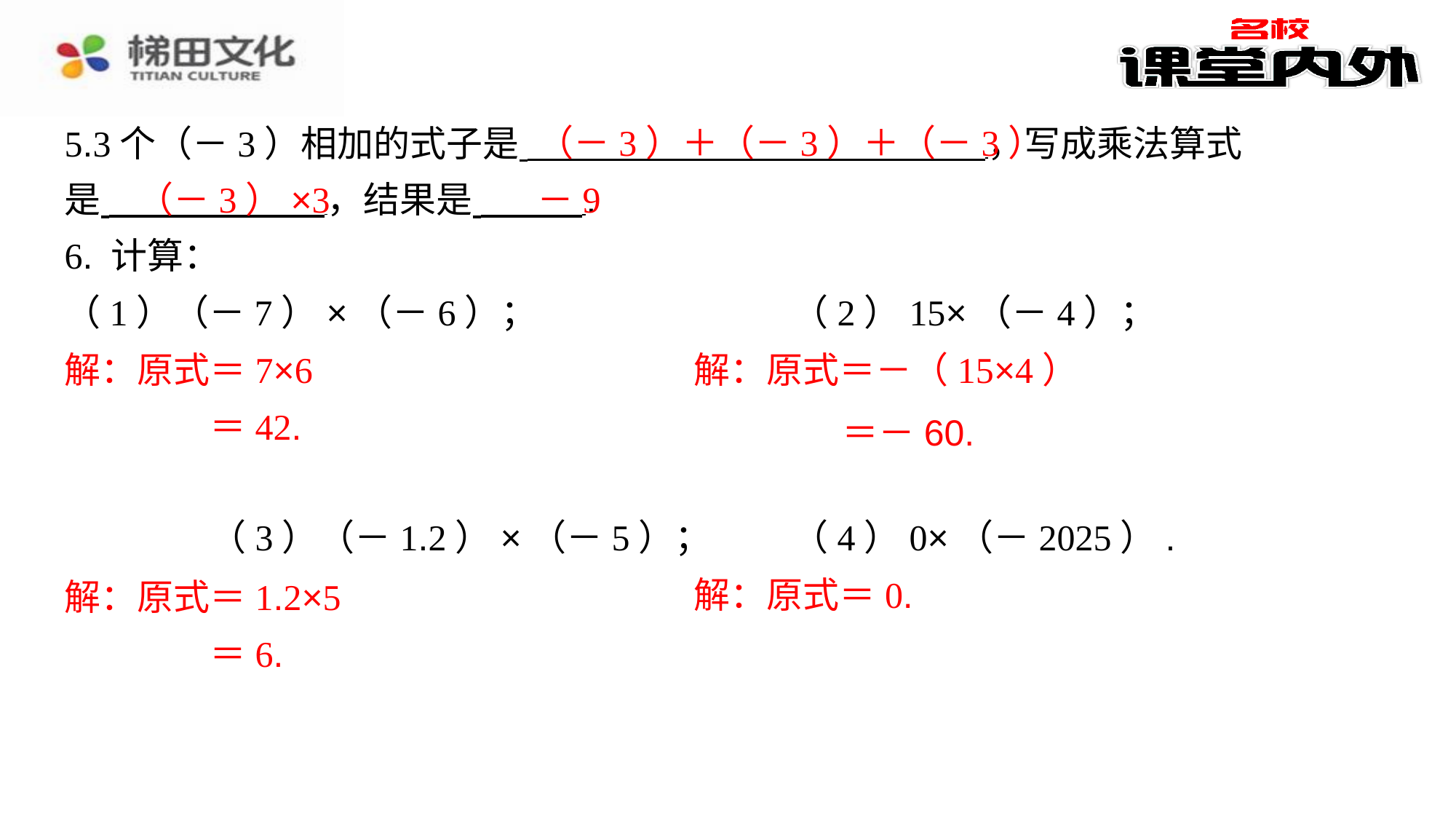

（－3）＋（－3）＋（－3）
5.3个（－3）相加的式子是                                                                      ，写成乘法算式
是                                  ，结果是                 ⁠.
6. 计算：
（1）（－7）×（－6）；		　　（2）15×（－4）；
解：原式＝7×6					　　解：原式＝－（15×4）
＝42. 									＝－
60.
（3）（－1.2）×（－5）；	　　（4）0×（－2025）.
解：原式＝1.2×5				　　解：原式＝0.
＝6.
（－3）×3
－9
解：原式＝7×6
解：原式＝－（15×4）
＝42.
＝－60.
解：原式＝1.2×5
解：原式＝0.
＝6.